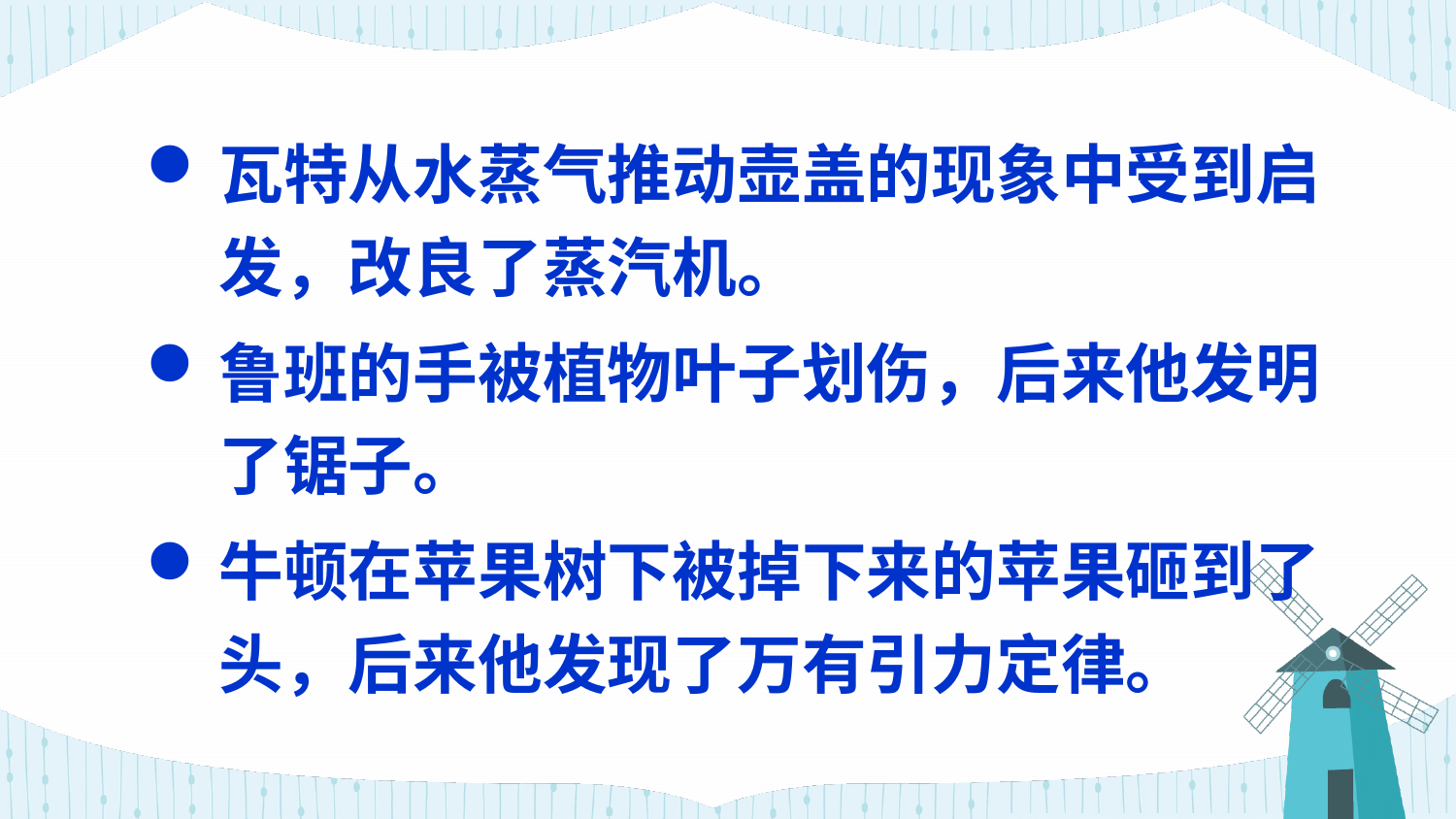

瓦特从水蒸气推动壶盖的现象中受到启发，改良了蒸汽机。
鲁班的手被植物叶子划伤，后来他发明了锯子。
牛顿在苹果树下被掉下来的苹果砸到了头，后来他发现了万有引力定律。